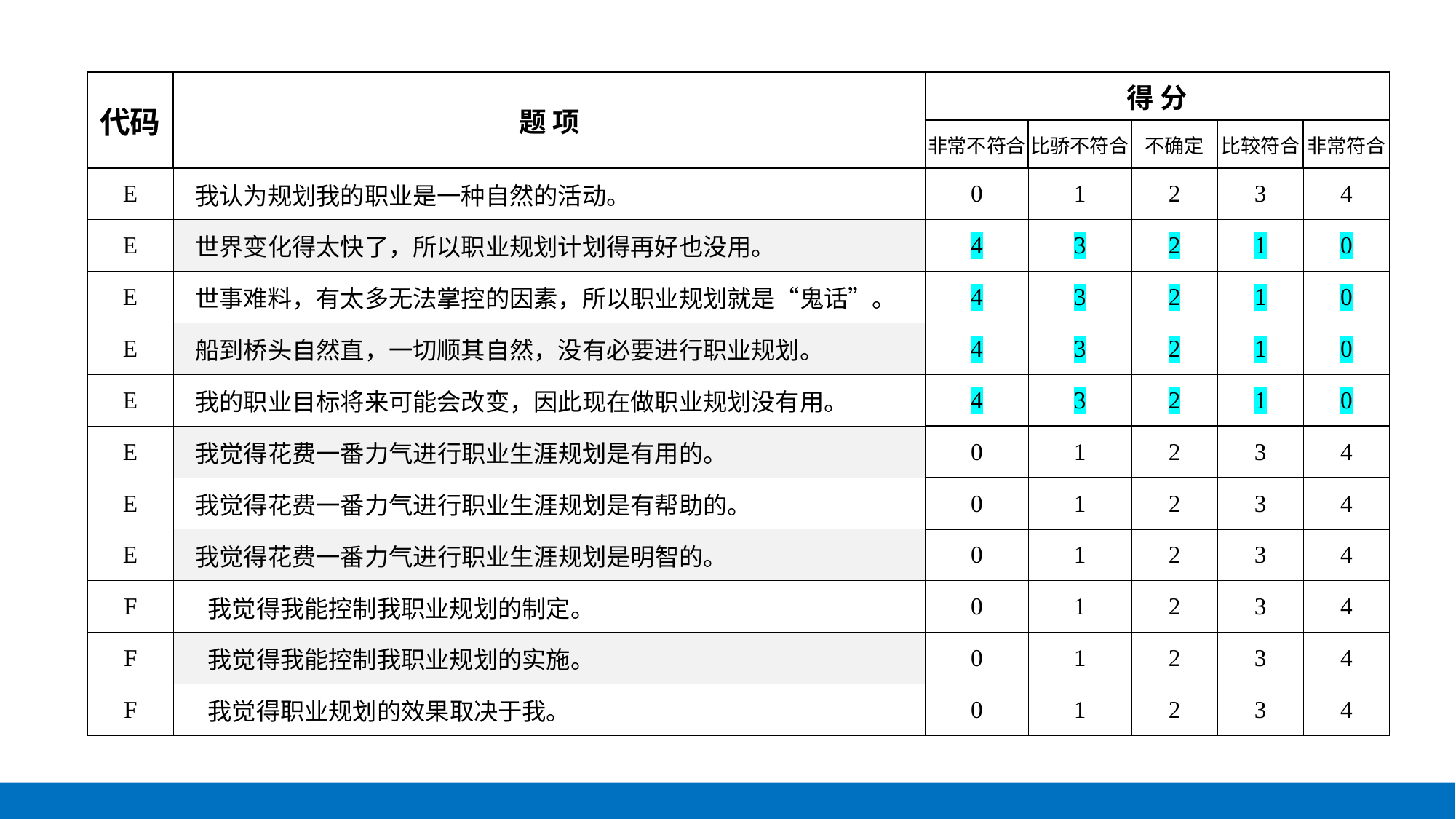

| 代码 | 题 项 | 得 分 |  |  |  |  |
| --- | --- | --- | --- | --- | --- | --- |
|  |  | 非常不符合 | 比骄不符合 | 不确定 | 比较符合 | 非常符合 |
| E | 我认为规划我的职业是一种自然的活动。 | 0 | 1 | 2 | 3 | 4 |
| E | 世界变化得太快了，所以职业规划计划得再好也没用。 | 4 | 3 | 2 | 1 | 0 |
| E | 世事难料，有太多无法掌控的因素，所以职业规划就是“鬼话”。 | 4 | 3 | 2 | 1 | 0 |
| E | 船到桥头自然直，一切顺其自然，没有必要进行职业规划。 | 4 | 3 | 2 | 1 | 0 |
| E | 我的职业目标将来可能会改变，因此现在做职业规划没有用。 | 4 | 3 | 2 | 1 | 0 |
| E | 我觉得花费一番力气进行职业生涯规划是有用的。 | 0 | 1 | 2 | 3 | 4 |
| E | 我觉得花费一番力气进行职业生涯规划是有帮助的。 | 0 | 1 | 2 | 3 | 4 |
| E | 我觉得花费一番力气进行职业生涯规划是明智的。 | 0 | 1 | 2 | 3 | 4 |
| F | 我觉得我能控制我职业规划的制定。 | 0 | 1 | 2 | 3 | 4 |
| F | 我觉得我能控制我职业规划的实施。 | 0 | 1 | 2 | 3 | 4 |
| F | 我觉得职业规划的效果取决于我。 | 0 | 1 | 2 | 3 | 4 |